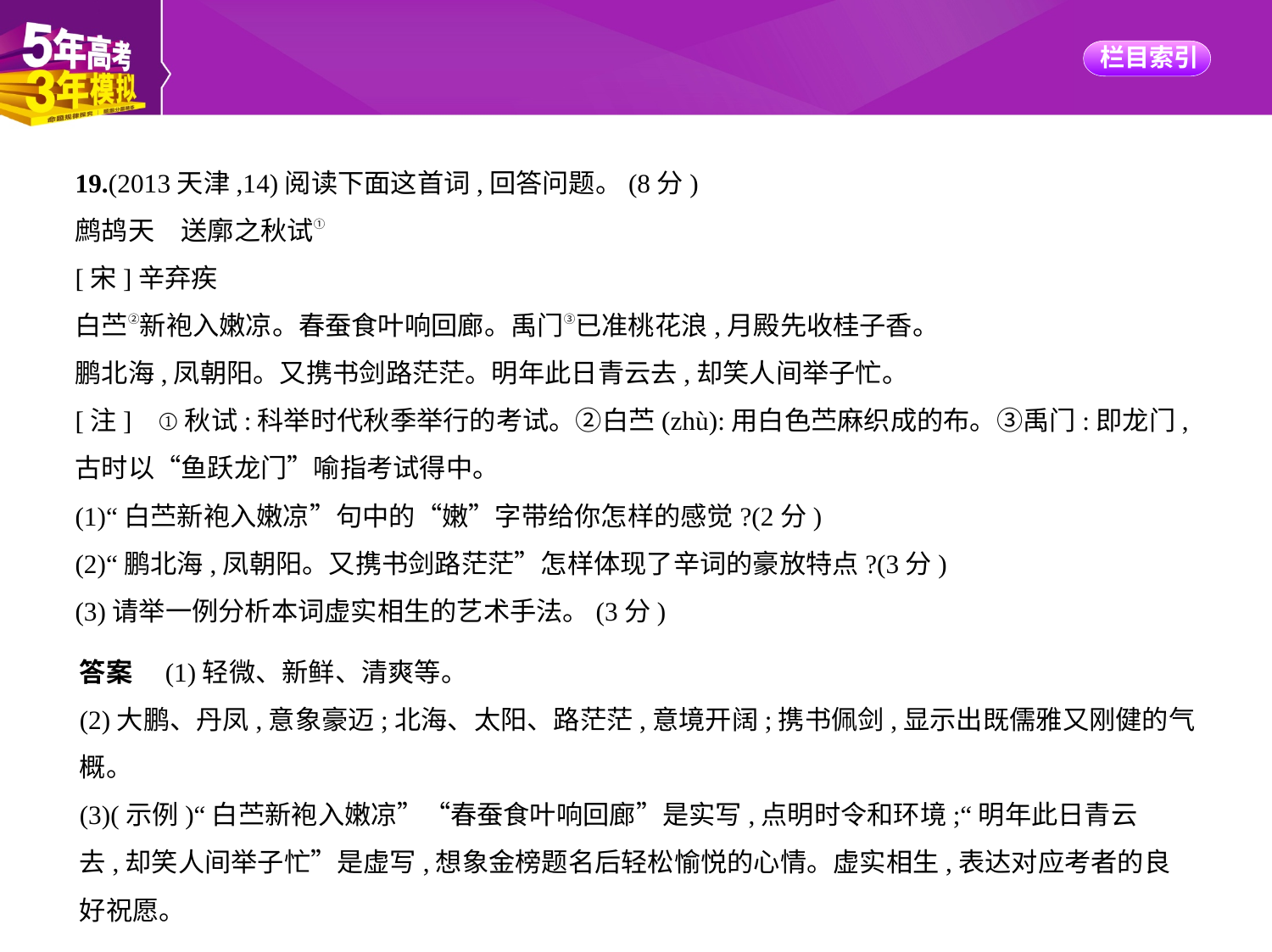

19.(2013天津,14)阅读下面这首词,回答问题。(8分)
鹧鸪天　送廓之秋试①
[宋]辛弃疾
白苎②新袍入嫩凉。春蚕食叶响回廊。禹门③已准桃花浪,月殿先收桂子香。
鹏北海,凤朝阳。又携书剑路茫茫。明年此日青云去,却笑人间举子忙。
[注]    ①秋试:科举时代秋季举行的考试。②白苎(zhù):用白色苎麻织成的布。③禹门:即龙门,
古时以“鱼跃龙门”喻指考试得中。
(1)“白苎新袍入嫩凉”句中的“嫩”字带给你怎样的感觉?(2分)
(2)“鹏北海,凤朝阳。又携书剑路茫茫”怎样体现了辛词的豪放特点?(3分)
(3)请举一例分析本词虚实相生的艺术手法。(3分)
答案　(1)轻微、新鲜、清爽等。
(2)大鹏、丹凤,意象豪迈;北海、太阳、路茫茫,意境开阔;携书佩剑,显示出既儒雅又刚健的气
概。
(3)(示例)“白苎新袍入嫩凉”“春蚕食叶响回廊”是实写,点明时令和环境;“明年此日青云
去,却笑人间举子忙”是虚写,想象金榜题名后轻松愉悦的心情。虚实相生,表达对应考者的良
好祝愿。